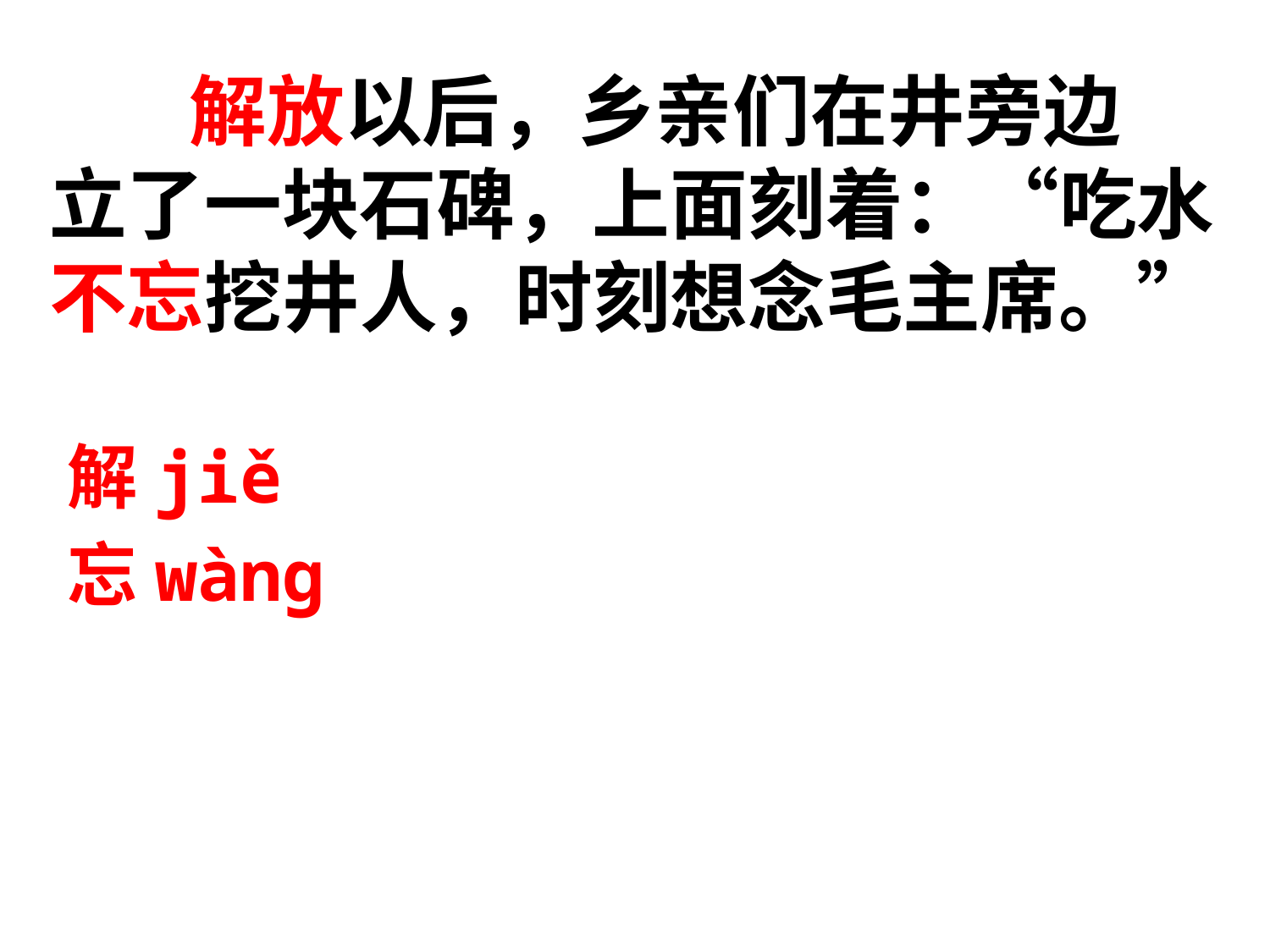

解放以后，乡亲们在井旁边
立了一块石碑，上面刻着：“吃水
不忘挖井人，时刻想念毛主席。”
#
解jiě
忘wàng